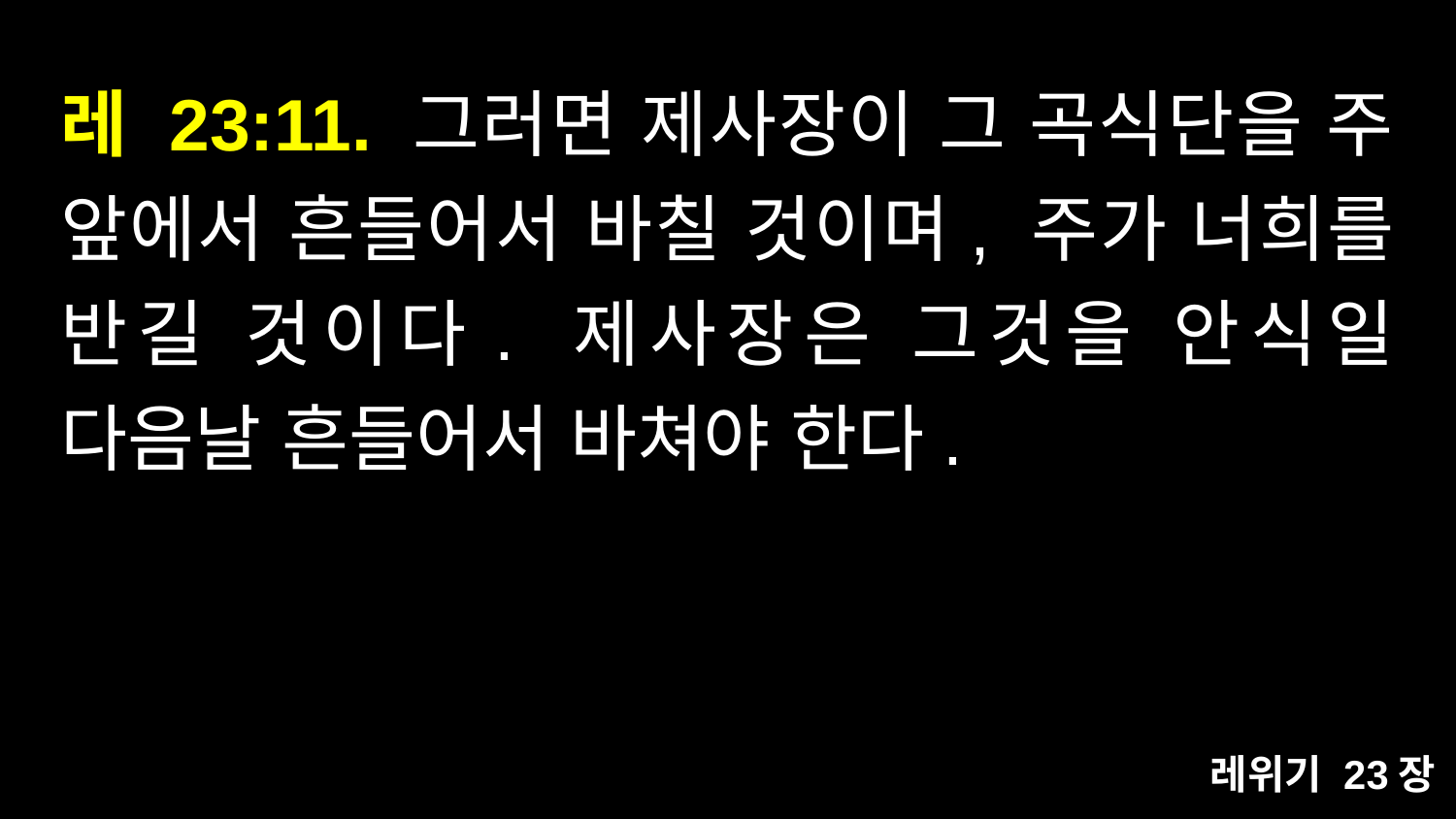

# 레 23:11. 그러면 제사장이 그 곡식단을 주 앞에서 흔들어서 바칠 것이며, 주가 너희를 반길 것이다. 제사장은 그것을 안식일 다음날 흔들어서 바쳐야 한다.
레위기 23장